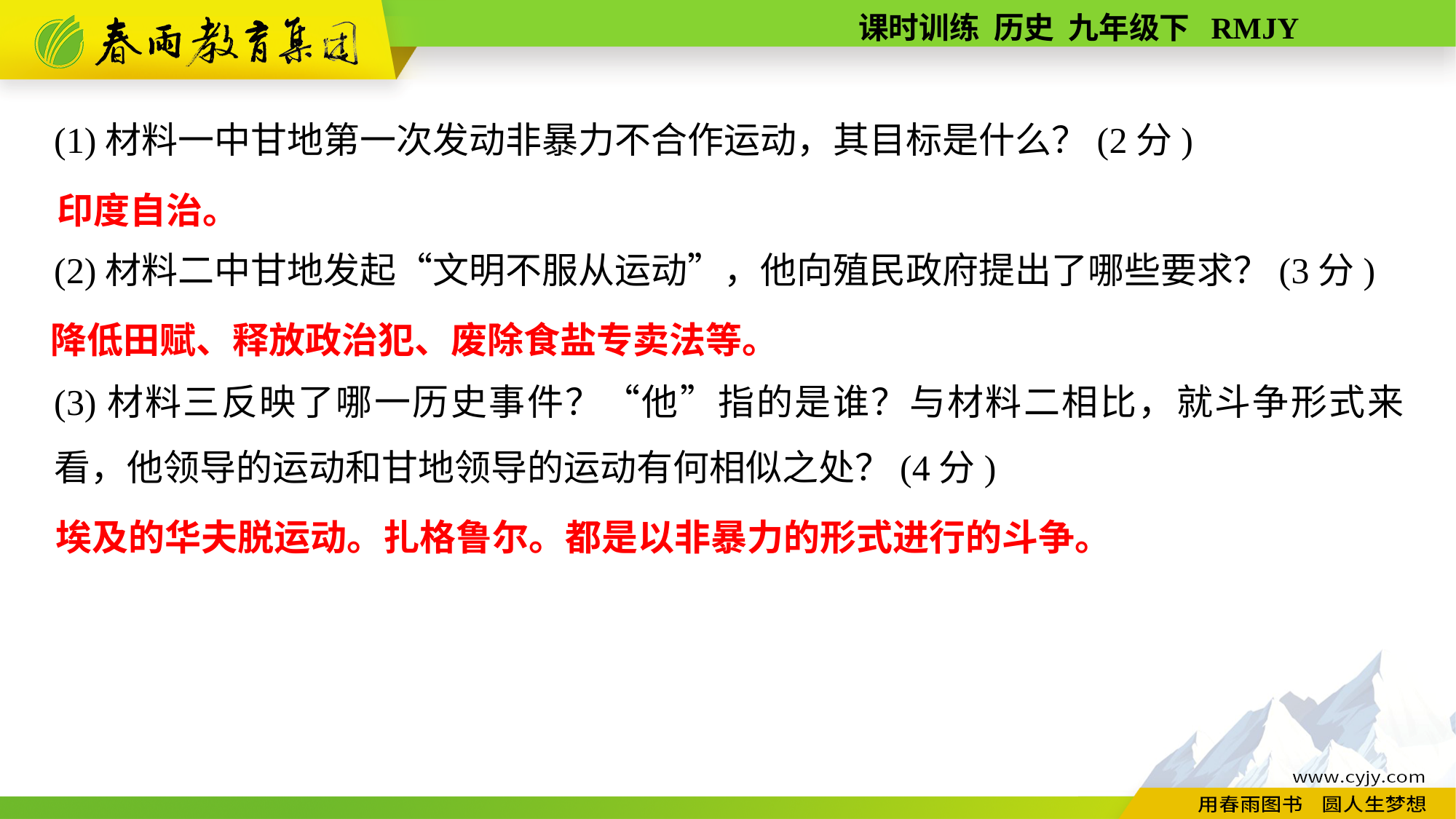

(1)材料一中甘地第一次发动非暴力不合作运动，其目标是什么？(2分)

(2)材料二中甘地发起“文明不服从运动”，他向殖民政府提出了哪些要求？(3分)

(3)材料三反映了哪一历史事件？“他”指的是谁？与材料二相比，就斗争形式来看，他领导的运动和甘地领导的运动有何相似之处？(4分)
印度自治。
降低田赋、释放政治犯、废除食盐专卖法等。
埃及的华夫脱运动。扎格鲁尔。都是以非暴力的形式进行的斗争。